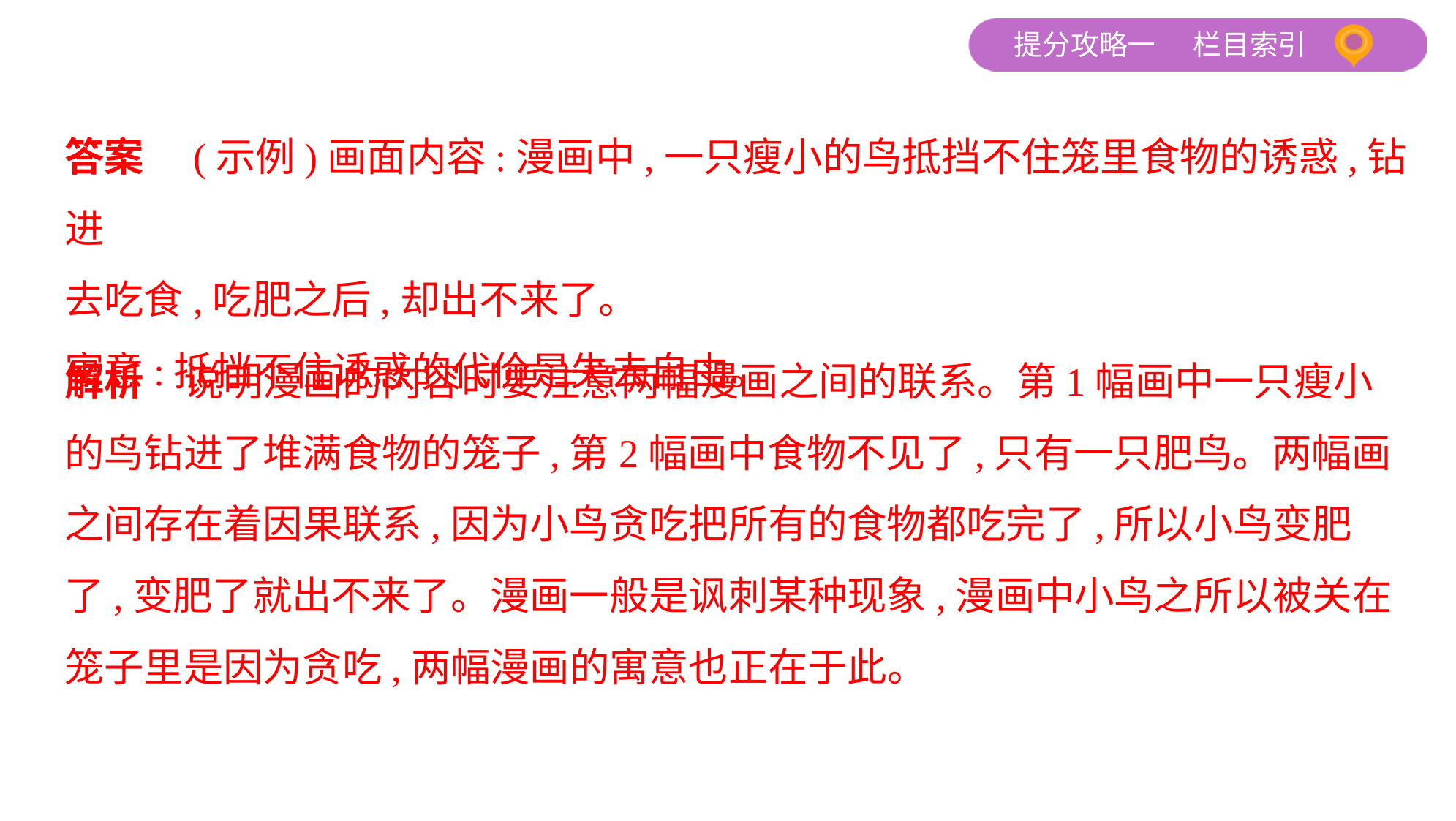

答案　(示例)画面内容:漫画中,一只瘦小的鸟抵挡不住笼里食物的诱惑,钻进
去吃食,吃肥之后,却出不来了。
寓意:抵挡不住诱惑的代价是失去自由。
解析　说明漫画的内容时要注意两幅漫画之间的联系。第1幅画中一只瘦小
的鸟钻进了堆满食物的笼子,第2幅画中食物不见了,只有一只肥鸟。两幅画
之间存在着因果联系,因为小鸟贪吃把所有的食物都吃完了,所以小鸟变肥
了,变肥了就出不来了。漫画一般是讽刺某种现象,漫画中小鸟之所以被关在
笼子里是因为贪吃,两幅漫画的寓意也正在于此。